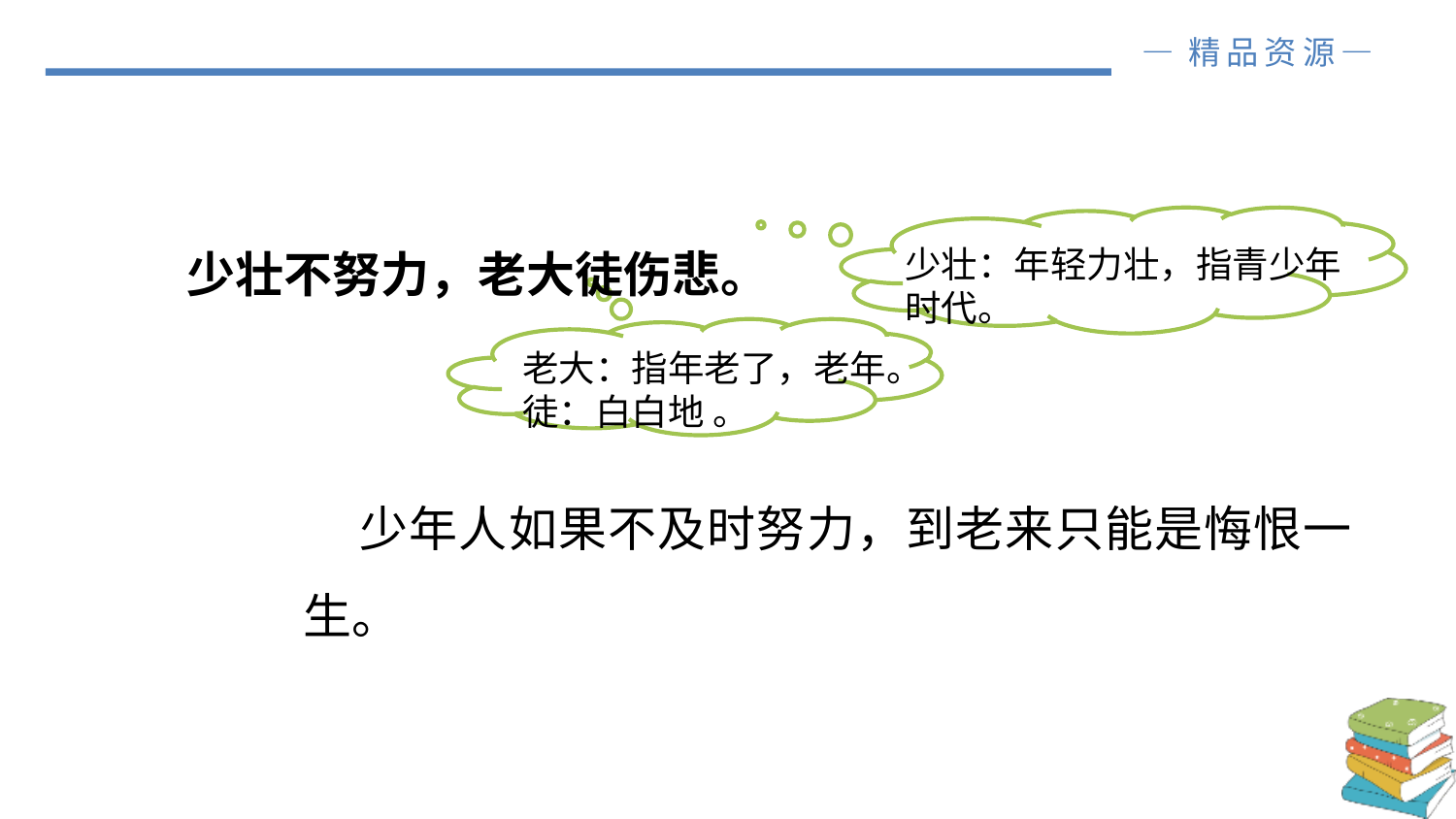

少壮不努力，老大徒伤悲。
少壮：年轻力壮，指青少年时代。

老大：指年老了，老年。徒：白白地 。
少年人如果不及时努力，到老来只能是悔恨一生。